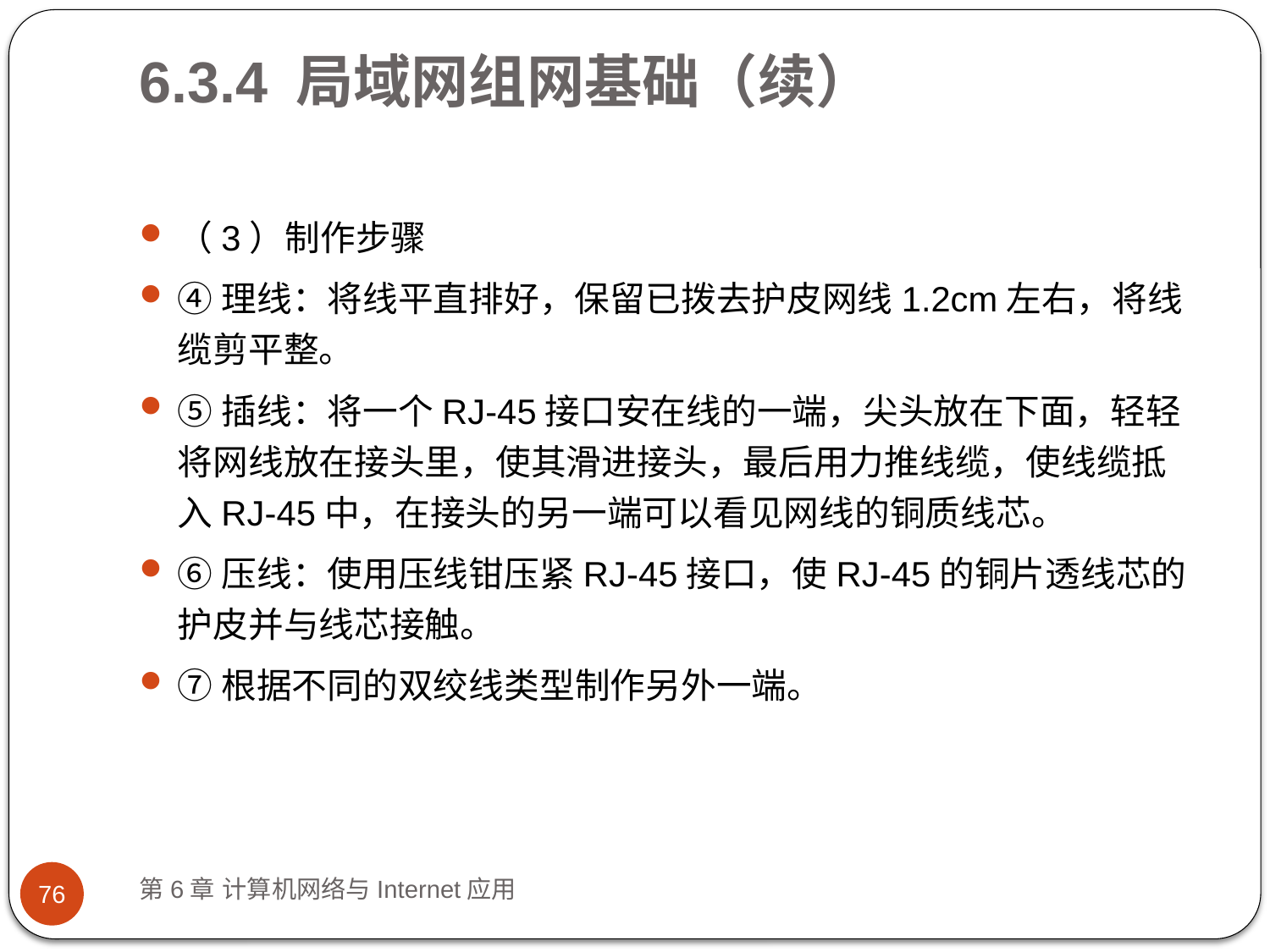

# 6.3.4 局域网组网基础（续）
（3）制作步骤
④理线：将线平直排好，保留已拨去护皮网线1.2cm左右，将线缆剪平整。
⑤插线：将一个RJ-45接口安在线的一端，尖头放在下面，轻轻将网线放在接头里，使其滑进接头，最后用力推线缆，使线缆抵入RJ-45中，在接头的另一端可以看见网线的铜质线芯。
⑥压线：使用压线钳压紧RJ-45接口，使RJ-45的铜片透线芯的护皮并与线芯接触。
⑦根据不同的双绞线类型制作另外一端。
第6章 计算机网络与Internet应用
76